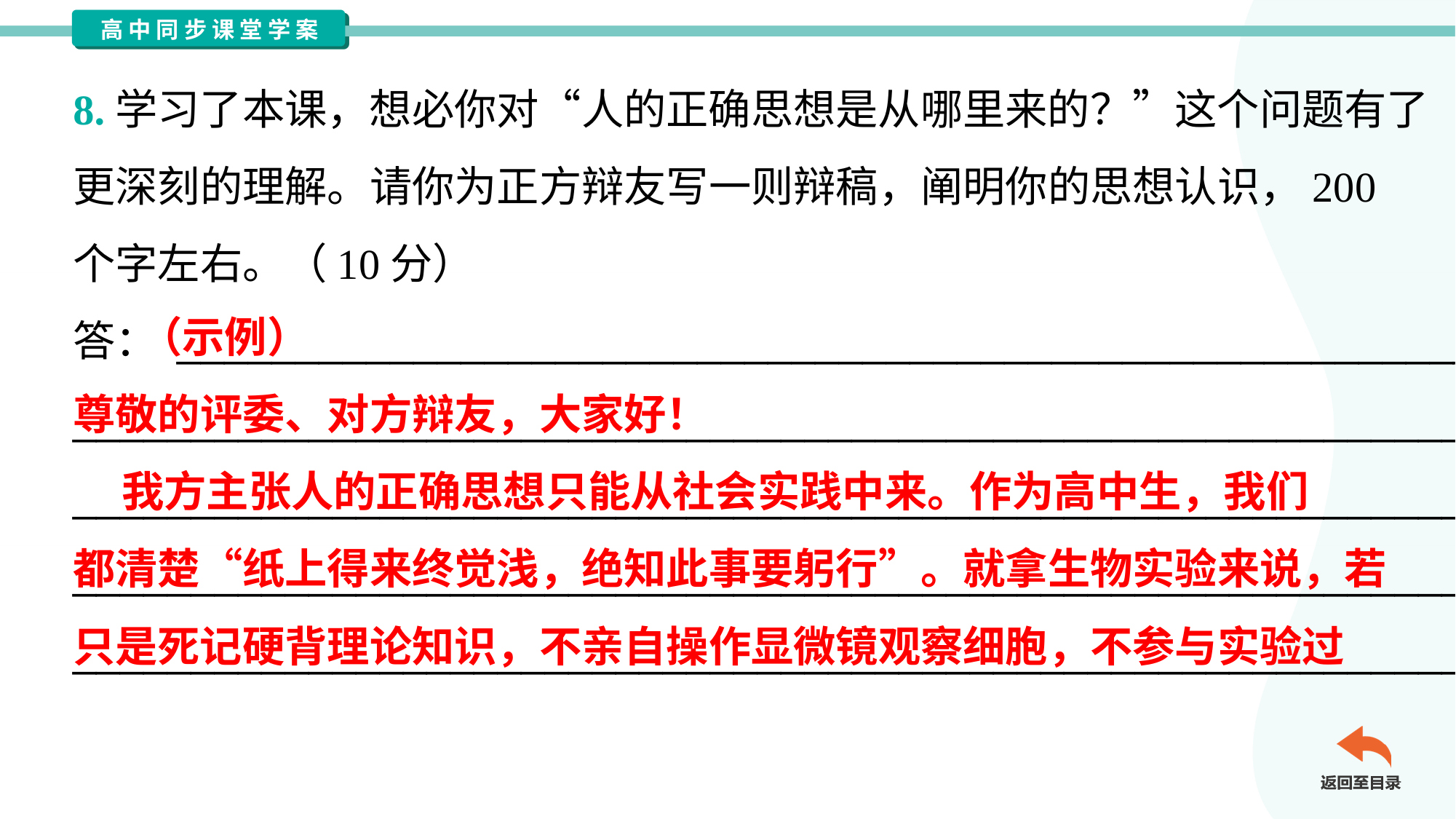

8.学习了本课，想必你对“人的正确思想是从哪里来的？”这个问题有了
更深刻的理解。请你为正方辩友写一则辩稿，阐明你的思想认识，200
个字左右。（10分）
答： ________________________________________________________
_____________________________________________________________
_____________________________________________________________
_____________________________________________________________
_____________________________________________________________
      （示例）
尊敬的评委、对方辩友，大家好！
    我方主张人的正确思想只能从社会实践中来。作为高中生，我们
都清楚“纸上得来终觉浅，绝知此事要躬行”。就拿生物实验来说，若
只是死记硬背理论知识，不亲自操作显微镜观察细胞，不参与实验过